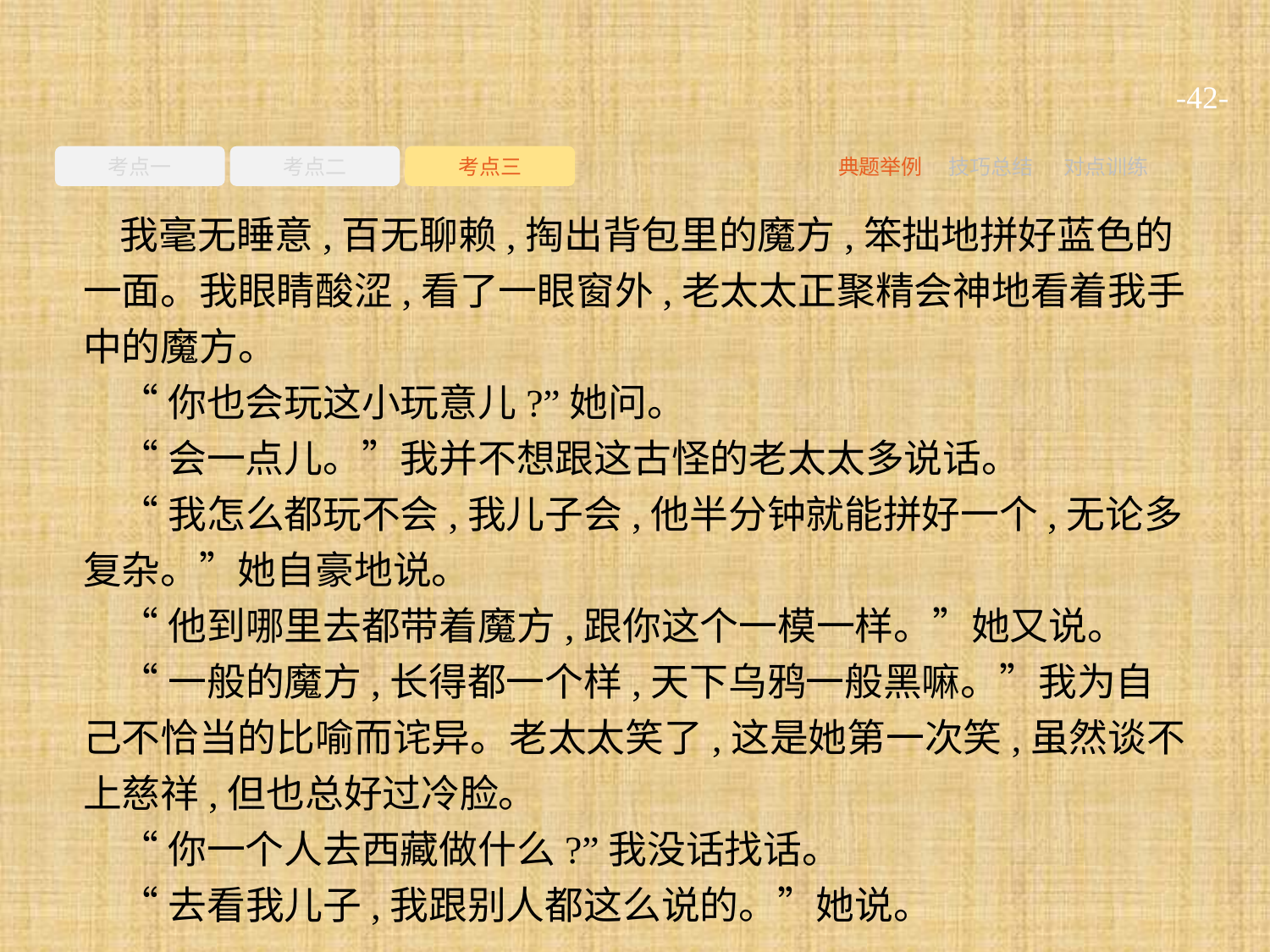

-42-
考点一
考点二
考点三
典题举例
技巧总结
对点训练
我毫无睡意,百无聊赖,掏出背包里的魔方,笨拙地拼好蓝色的一面。我眼睛酸涩,看了一眼窗外,老太太正聚精会神地看着我手中的魔方。
“你也会玩这小玩意儿?”她问。
“会一点儿。”我并不想跟这古怪的老太太多说话。
“我怎么都玩不会,我儿子会,他半分钟就能拼好一个,无论多复杂。”她自豪地说。
“他到哪里去都带着魔方,跟你这个一模一样。”她又说。
“一般的魔方,长得都一个样,天下乌鸦一般黑嘛。”我为自己不恰当的比喻而诧异。老太太笑了,这是她第一次笑,虽然谈不上慈祥,但也总好过冷脸。
“你一个人去西藏做什么?”我没话找话。
“去看我儿子,我跟别人都这么说的。”她说。